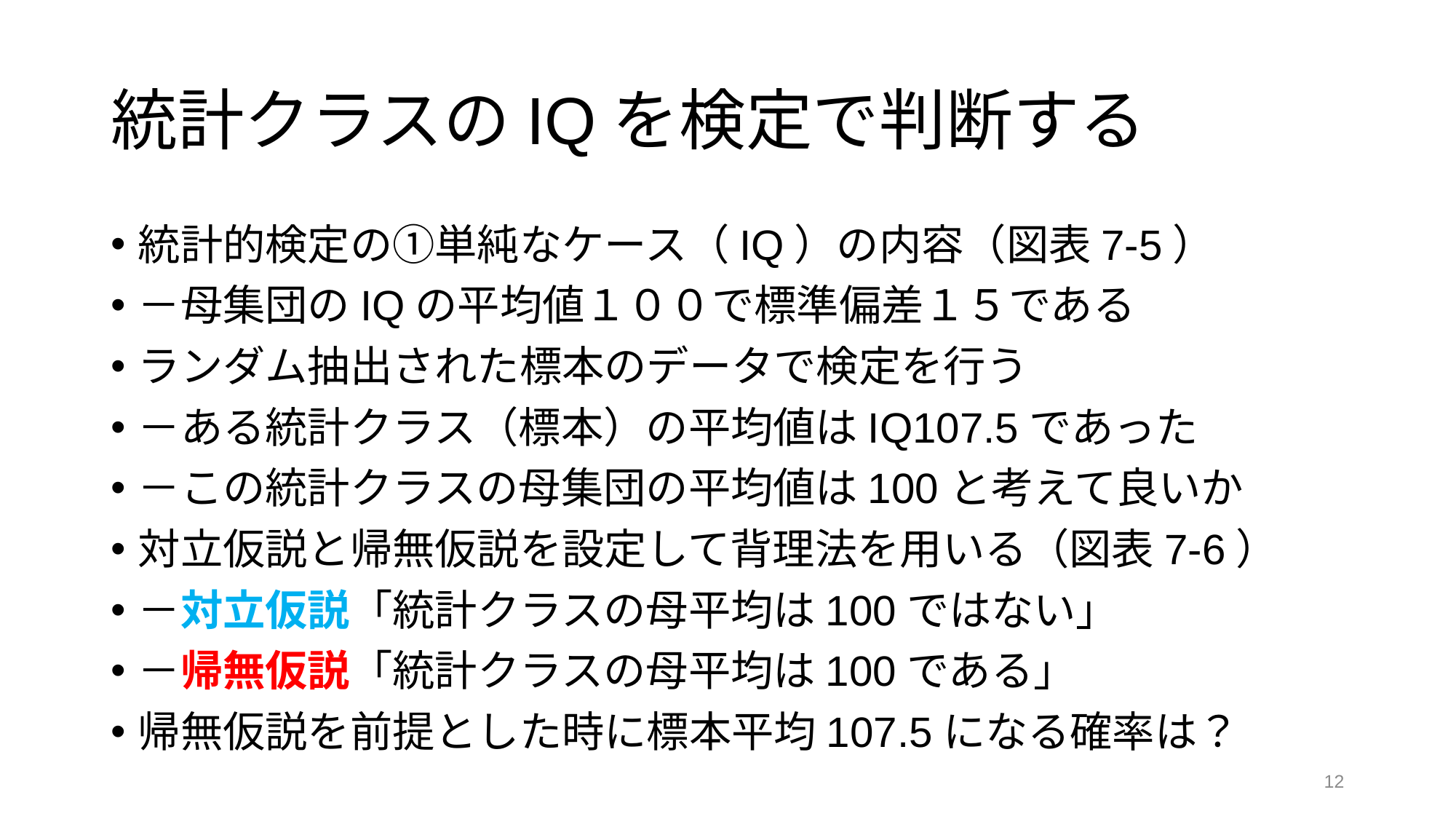

# 統計クラスのIQを検定で判断する
統計的検定の①単純なケース（IQ）の内容（図表7-5）
－母集団のIQの平均値１００で標準偏差１５である
ランダム抽出された標本のデータで検定を行う
－ある統計クラス（標本）の平均値はIQ107.5であった
－この統計クラスの母集団の平均値は100と考えて良いか
対立仮説と帰無仮説を設定して背理法を用いる（図表7-6）
－対立仮説「統計クラスの母平均は100ではない」
－帰無仮説「統計クラスの母平均は100である」
帰無仮説を前提とした時に標本平均107.5になる確率は？
12